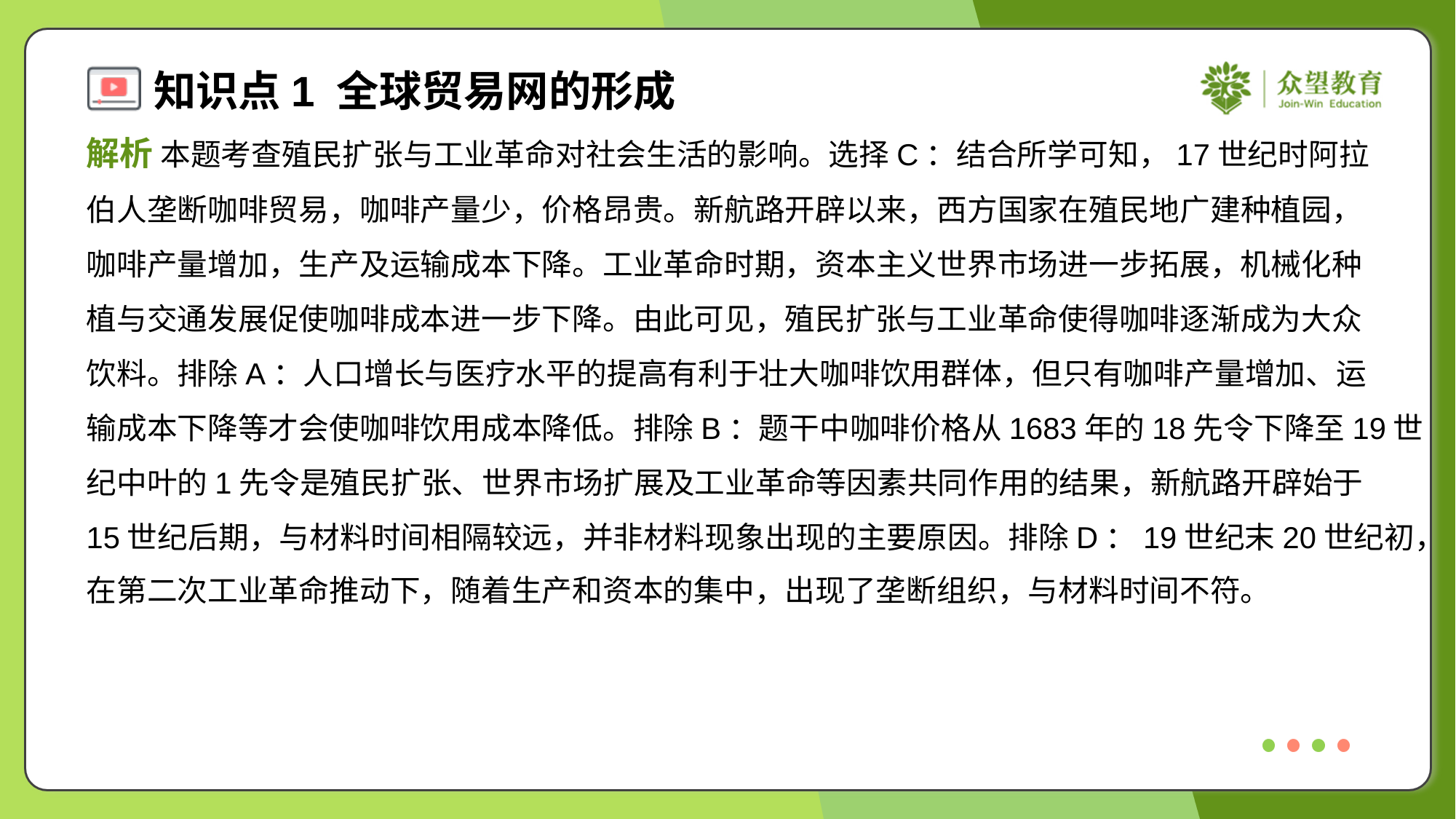

解析 本题考查殖民扩张与工业革命对社会生活的影响。选择C：结合所学可知，17世纪时阿拉
伯人垄断咖啡贸易，咖啡产量少，价格昂贵。新航路开辟以来，西方国家在殖民地广建种植园，
咖啡产量增加，生产及运输成本下降。工业革命时期，资本主义世界市场进一步拓展，机械化种
植与交通发展促使咖啡成本进一步下降。由此可见，殖民扩张与工业革命使得咖啡逐渐成为大众
饮料。排除A：人口增长与医疗水平的提高有利于壮大咖啡饮用群体，但只有咖啡产量增加、运
输成本下降等才会使咖啡饮用成本降低。排除B：题干中咖啡价格从1683年的18先令下降至19世
纪中叶的1先令是殖民扩张、世界市场扩展及工业革命等因素共同作用的结果，新航路开辟始于
15世纪后期，与材料时间相隔较远，并非材料现象出现的主要原因。排除D：19世纪末20世纪初，
在第二次工业革命推动下，随着生产和资本的集中，出现了垄断组织，与材料时间不符。